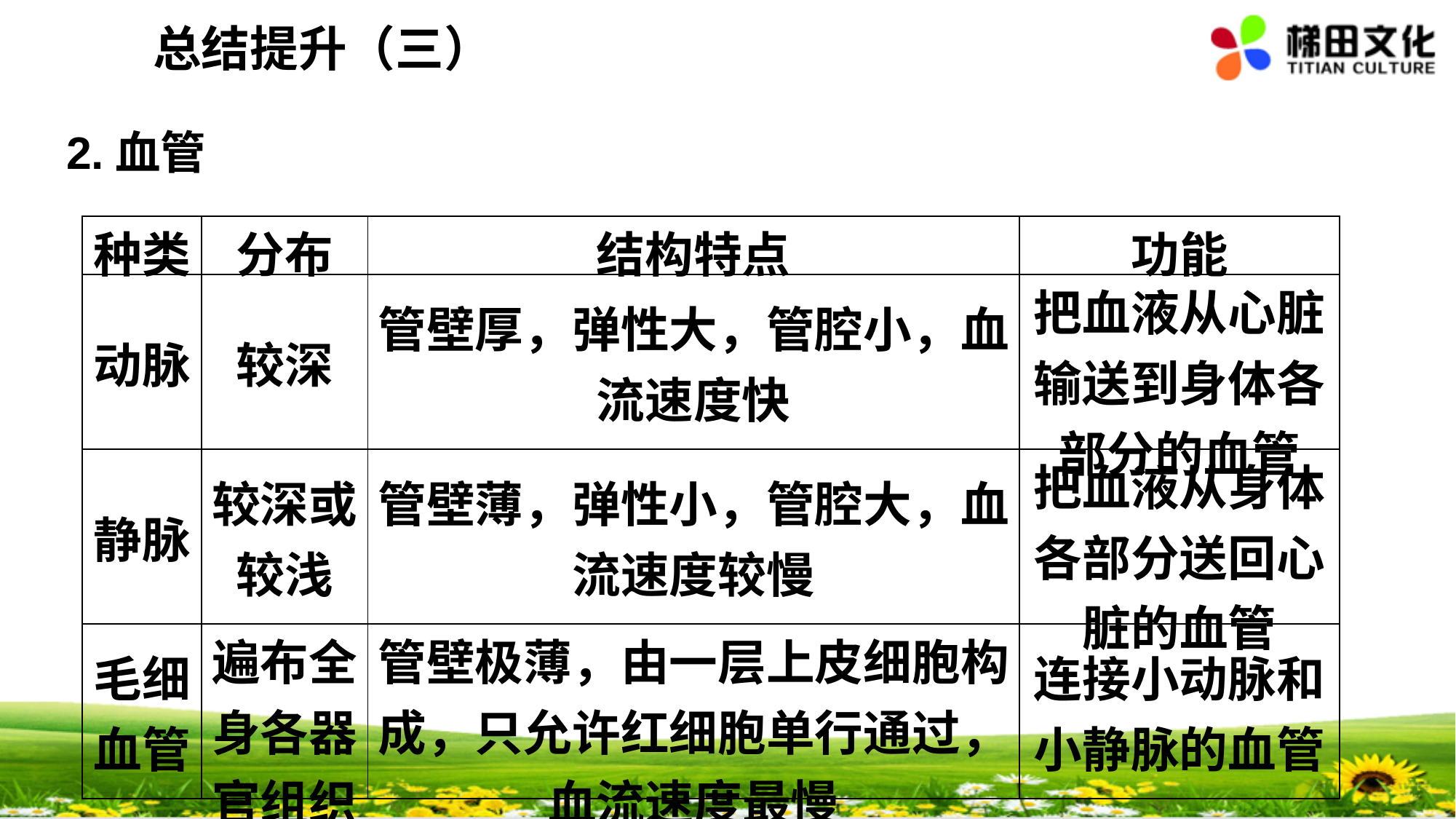

总结提升（三）
2.血管
| 种类 | 分布 | 结构特点 | 功能 |
| --- | --- | --- | --- |
| 动脉 | 较深 | 管壁厚，弹性大，管腔小，血流速度快 | 把血液从心脏输送到身体各部分的血管 |
| 静脉 | 较深或 较浅 | 管壁薄，弹性小，管腔大，血流速度较慢 | 把血液从身体各部分送回心脏的血管 |
| 毛细 血管 | 遍布全 身各器 官组织 | 管壁极薄，由一层上皮细胞构成，只允许红细胞单行通过，血流速度最慢 | 连接小动脉和小静脉的血管 |